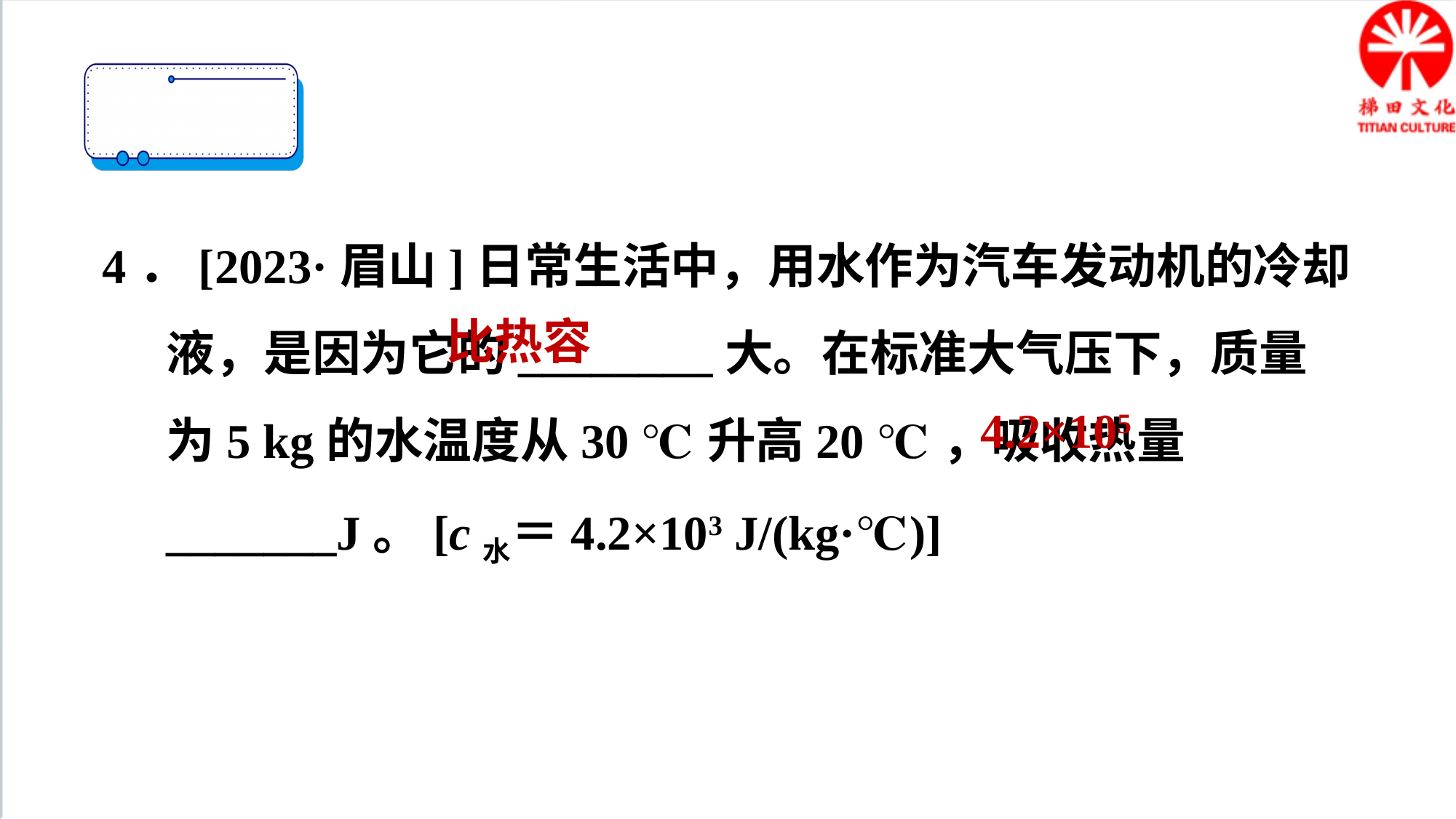

4．[2023·眉山]日常生活中，用水作为汽车发动机的冷却液，是因为它的________大。在标准大气压下，质量为5 kg的水温度从30 ℃升高20 ℃，吸收热量_______J。[c水＝4.2×103 J/(kg·℃)]
比热容
4.2×105